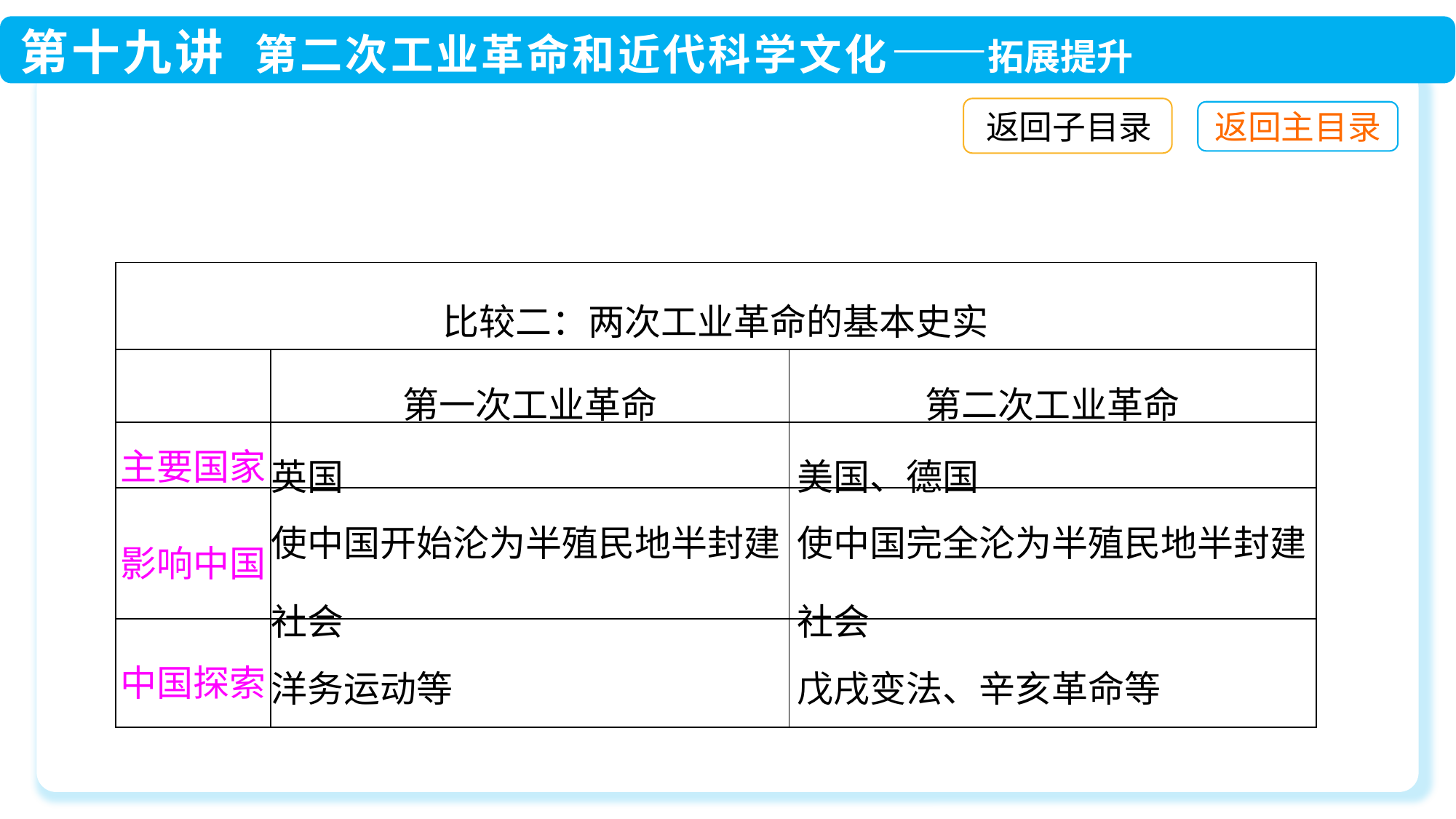

返回子目录
| 比较二：两次工业革命的基本史实 |  |  |
| --- | --- | --- |
|  | 第一次工业革命 | 第二次工业革命 |
| 主要国家 | 英国 | 美国、德国 |
| 影响中国 | 使中国开始沦为半殖民地半封建社会 | 使中国完全沦为半殖民地半封建社会 |
| 中国探索 | 洋务运动等 | 戊戌变法、辛亥革命等 |